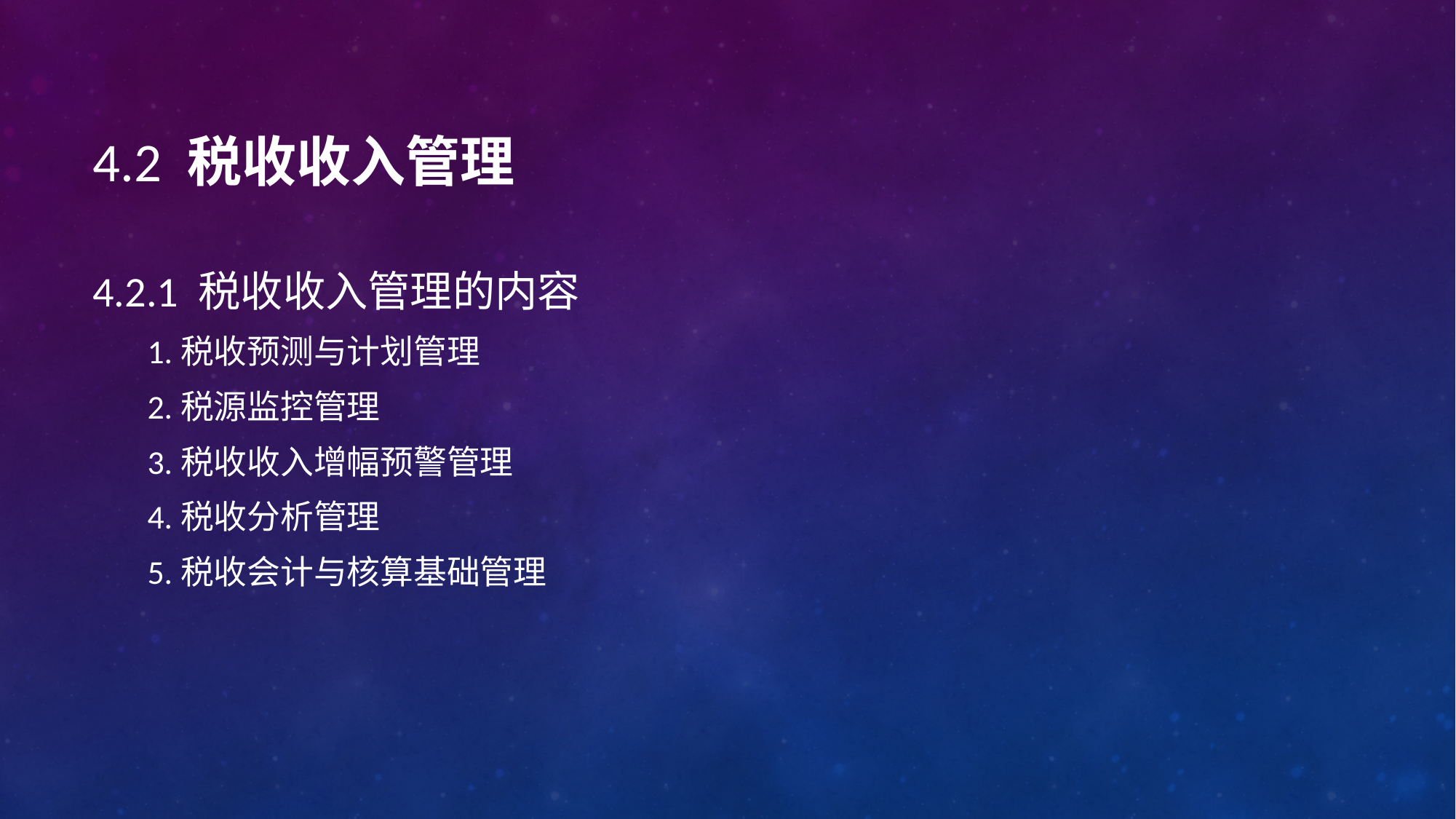

# 4.2 税收收入管理
4.2.1 税收收入管理的内容
1.税收预测与计划管理
2.税源监控管理
3.税收收入增幅预警管理
4.税收分析管理
5.税收会计与核算基础管理